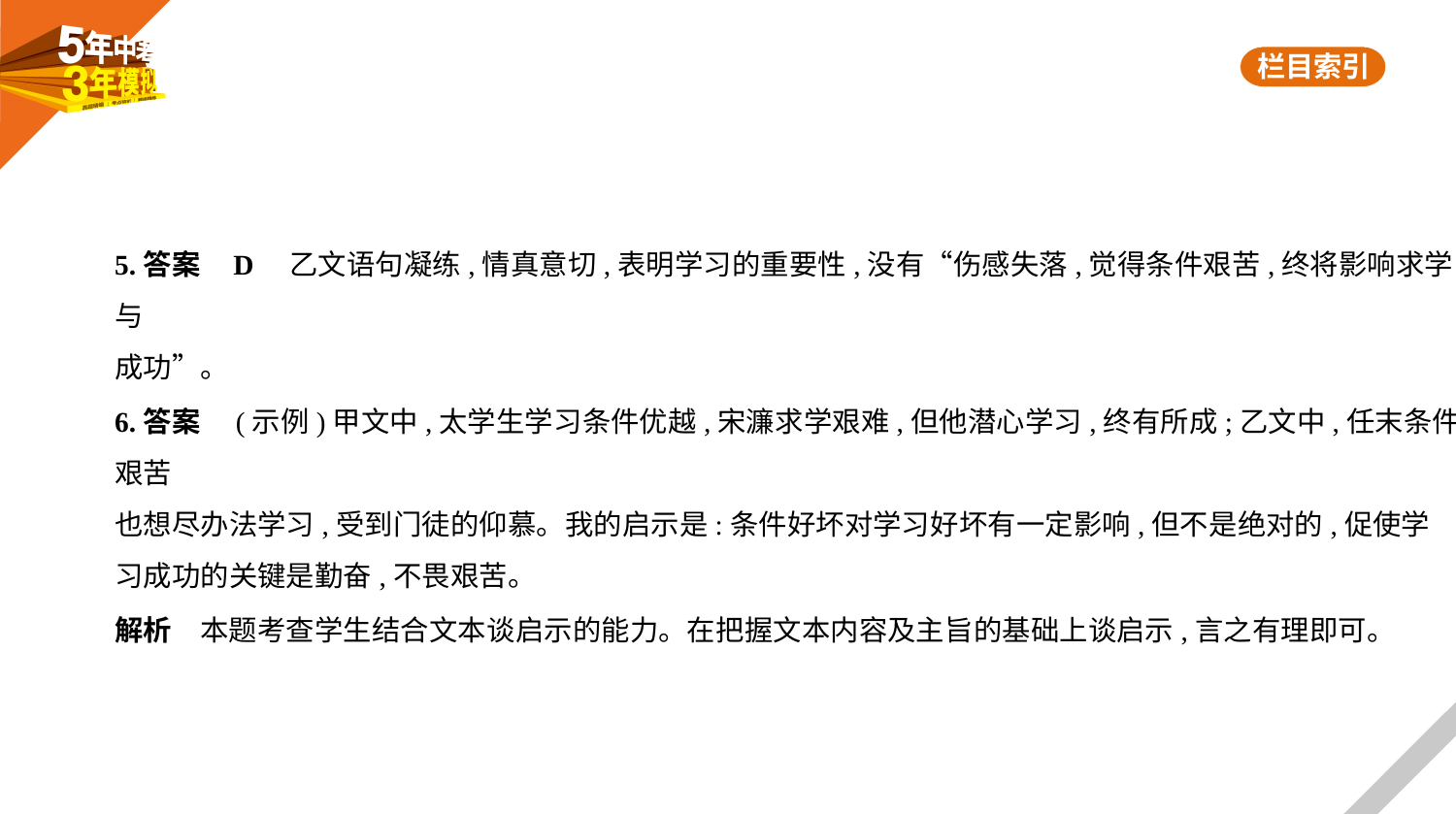

5.答案    D　乙文语句凝练,情真意切,表明学习的重要性,没有“伤感失落,觉得条件艰苦,终将影响求学与
成功”。
6.答案　(示例)甲文中,太学生学习条件优越,宋濂求学艰难,但他潜心学习,终有所成;乙文中,任末条件艰苦
也想尽办法学习,受到门徒的仰慕。我的启示是:条件好坏对学习好坏有一定影响,但不是绝对的,促使学
习成功的关键是勤奋,不畏艰苦。
解析　本题考查学生结合文本谈启示的能力。在把握文本内容及主旨的基础上谈启示,言之有理即可。